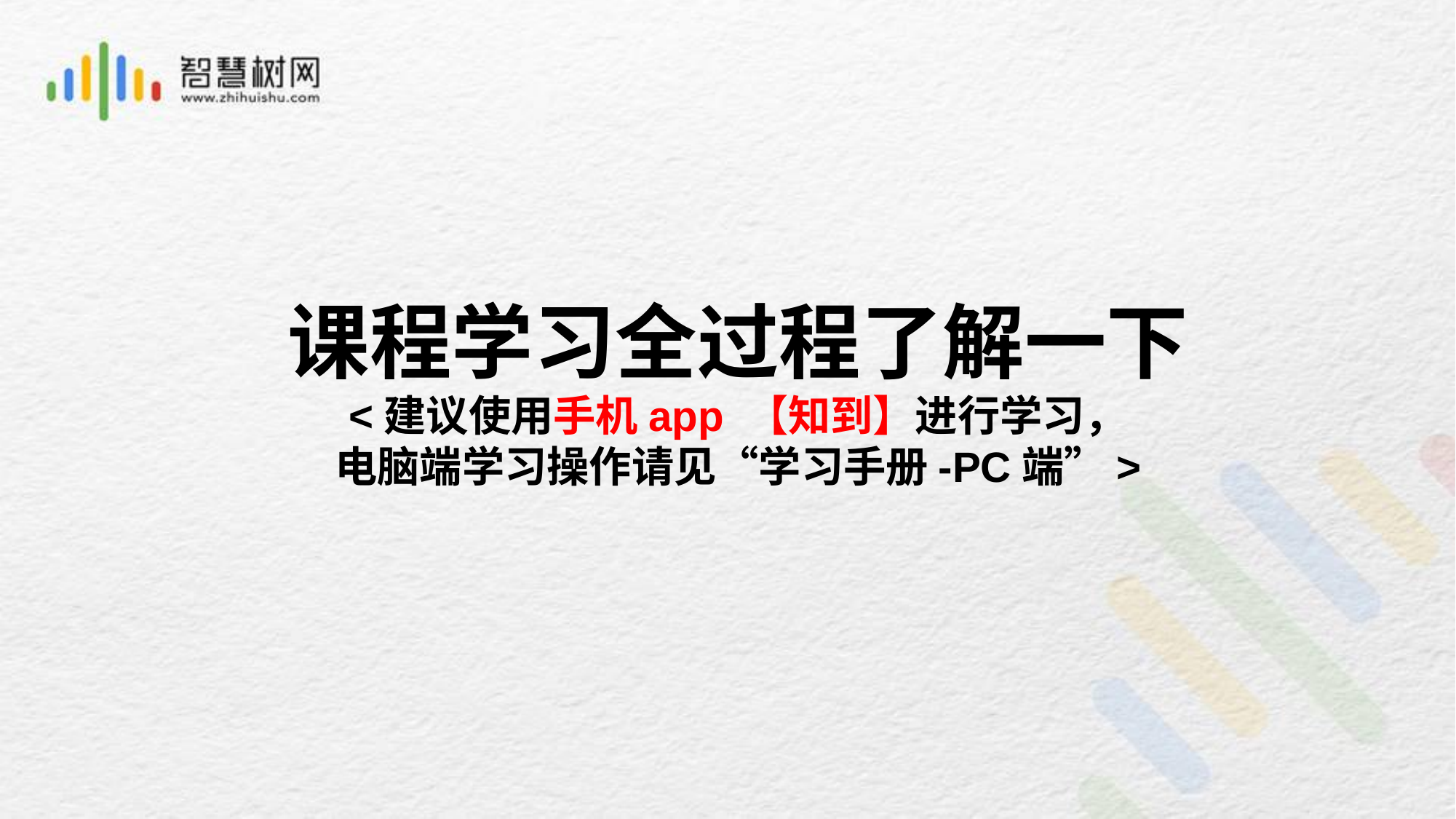

# 课程学习全过程了解一下 <建议使用手机app 【知到】进行学习， 电脑端学习操作请见“学习手册-PC端”>